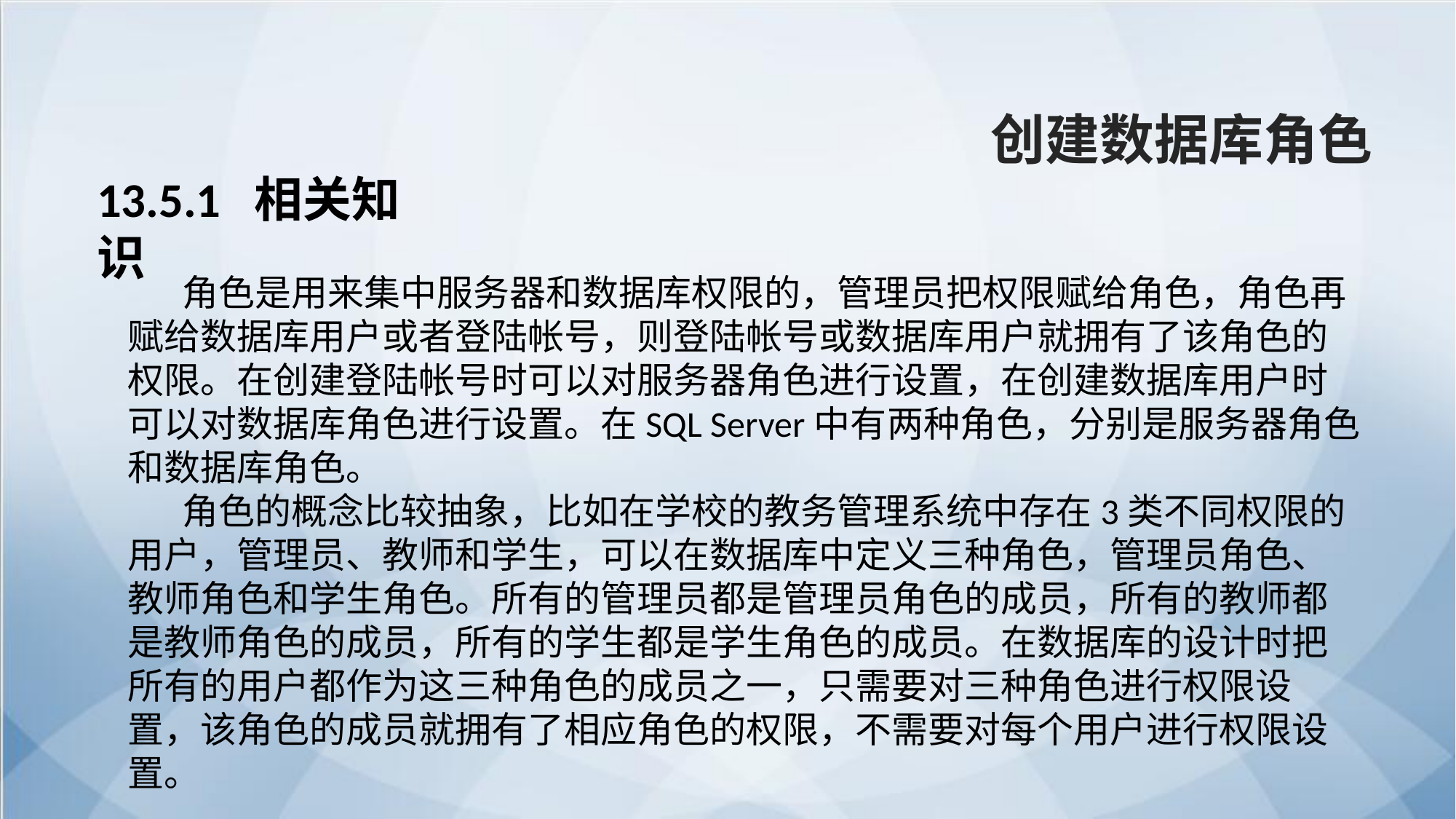

创建数据库角色
13.5.1  相关知识
角色是用来集中服务器和数据库权限的，管理员把权限赋给角色，角色再赋给数据库用户或者登陆帐号，则登陆帐号或数据库用户就拥有了该角色的权限。在创建登陆帐号时可以对服务器角色进行设置，在创建数据库用户时可以对数据库角色进行设置。在SQL Server中有两种角色，分别是服务器角色和数据库角色。
角色的概念比较抽象，比如在学校的教务管理系统中存在3类不同权限的用户，管理员、教师和学生，可以在数据库中定义三种角色，管理员角色、教师角色和学生角色。所有的管理员都是管理员角色的成员，所有的教师都是教师角色的成员，所有的学生都是学生角色的成员。在数据库的设计时把所有的用户都作为这三种角色的成员之一，只需要对三种角色进行权限设置，该角色的成员就拥有了相应角色的权限，不需要对每个用户进行权限设置。